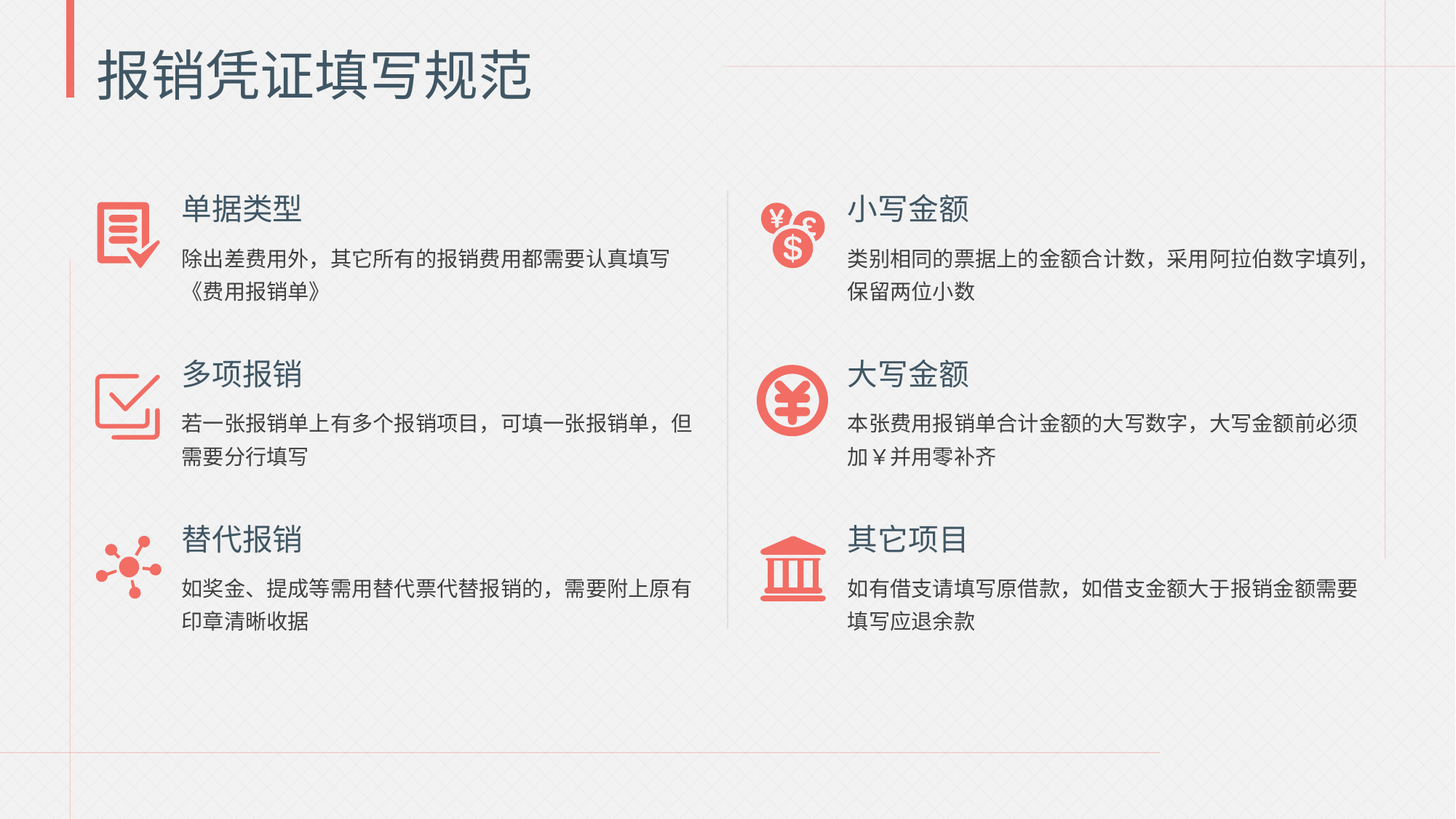

报销凭证填写规范
单据类型
除出差费用外，其它所有的报销费用都需要认真填写《费用报销单》
小写金额
类别相同的票据上的金额合计数，采用阿拉伯数字填列，保留两位小数

多项报销
若一张报销单上有多个报销项目，可填一张报销单，但需要分行填写
大写金额
本张费用报销单合计金额的大写数字，大写金额前必须加￥并用零补齐

替代报销
如奖金、提成等需用替代票代替报销的，需要附上原有印章清晰收据
其它项目
如有借支请填写原借款，如借支金额大于报销金额需要填写应退余款